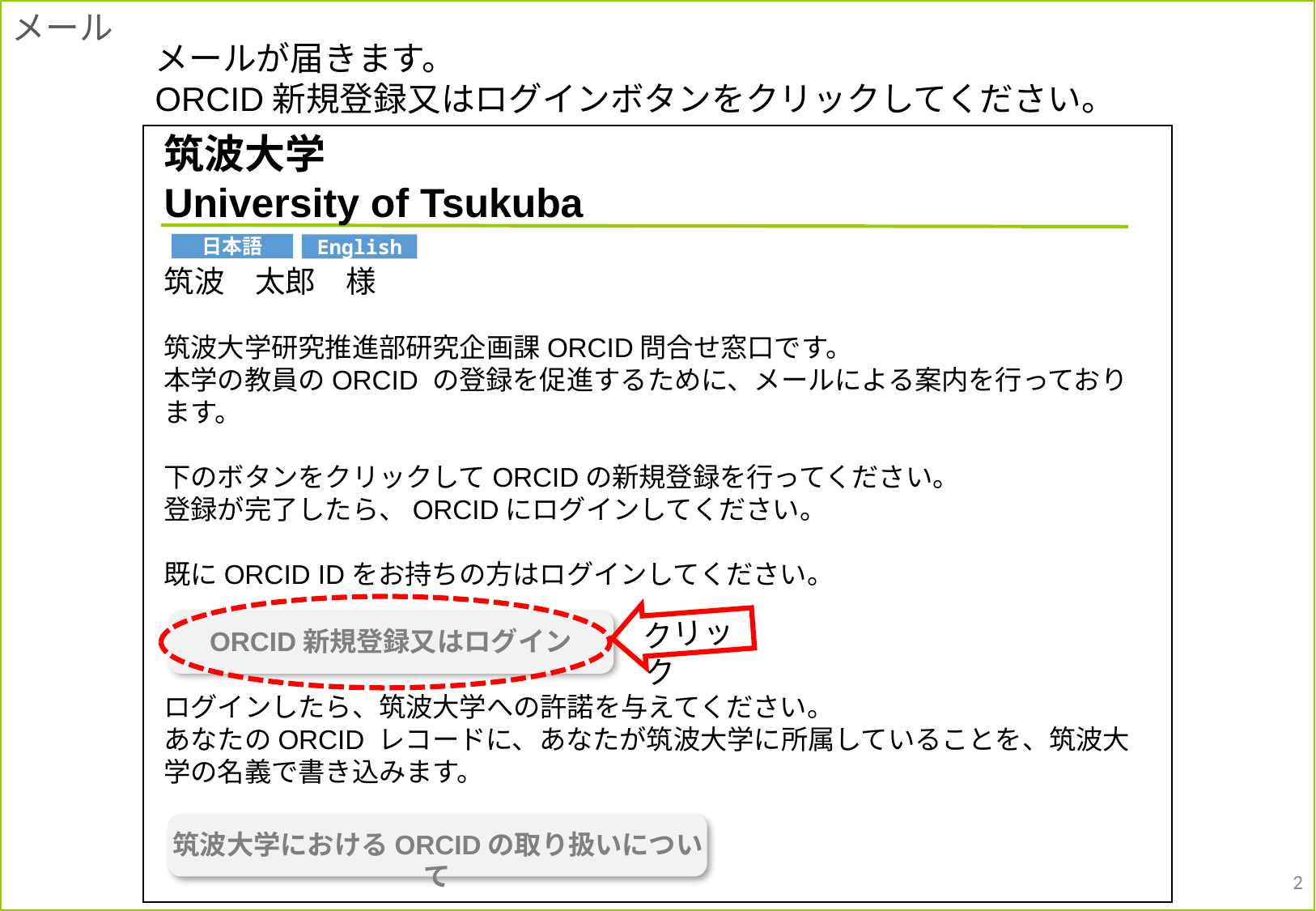

メール
メールが届きます。
ORCID新規登録又はログインボタンをクリックしてください。
筑波大学
University of Tsukuba

筑波　太郎　様

筑波大学研究推進部研究企画課ORCID問合せ窓口です。
本学の教員のORCID の登録を促進するために、メールによる案内を行っております。

下のボタンをクリックしてORCIDの新規登録を行ってください。
登録が完了したら、ORCIDにログインしてください。

既にORCID IDをお持ちの方はログインしてください。

ログインしたら、筑波大学への許諾を与えてください。
あなたのORCID レコードに、あなたが筑波大学に所属していることを、筑波大学の名義で書き込みます。

日本語
English

クリック

ORCID新規登録又はログイン

筑波大学におけるORCIDの取り扱いについて
2